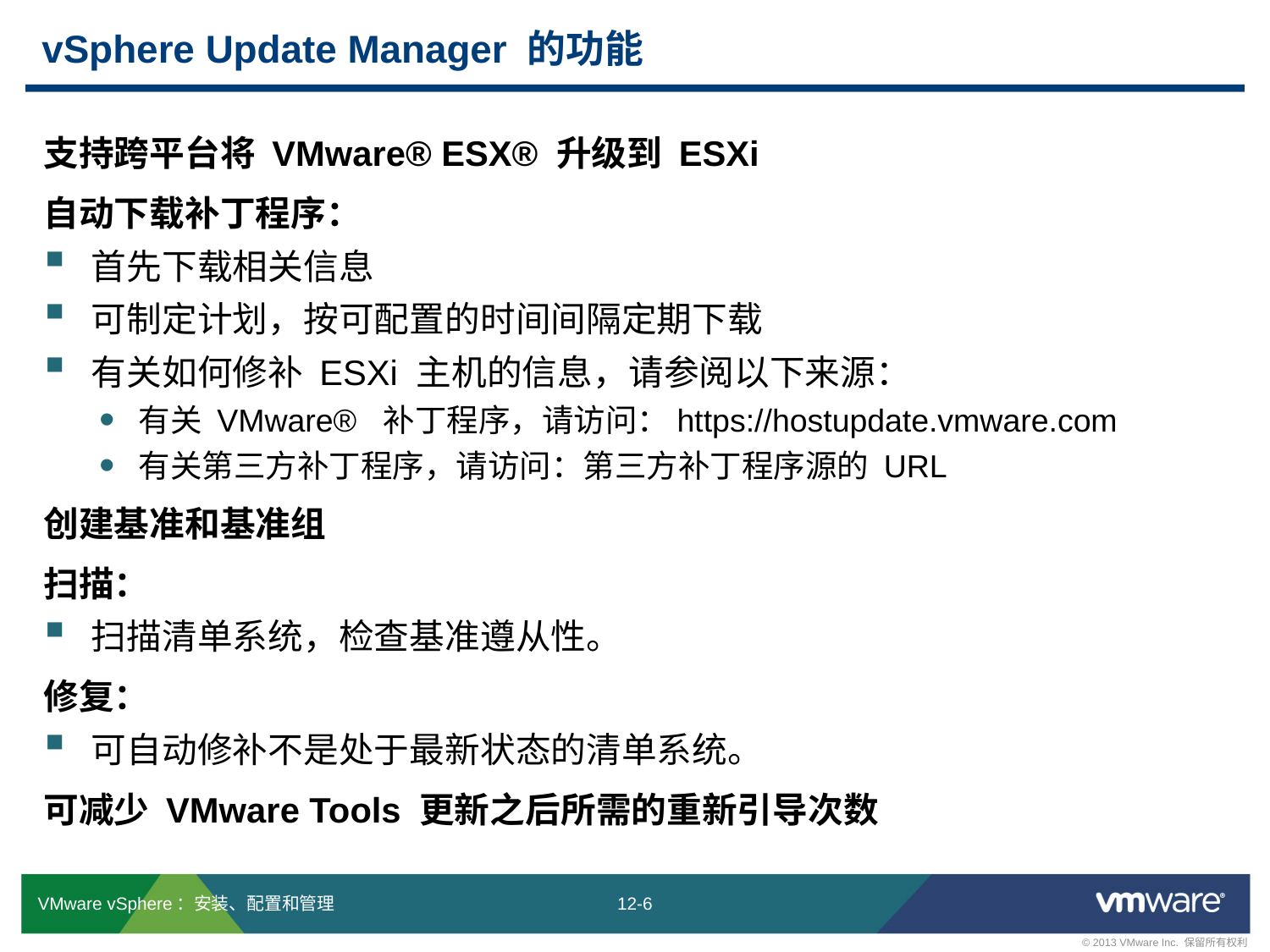

# vSphere Update Manager 的功能
支持跨平台将 VMware® ESX® 升级到 ESXi
自动下载补丁程序：
首先下载相关信息
可制定计划，按可配置的时间间隔定期下载
有关如何修补 ESXi 主机的信息，请参阅以下来源：
有关 VMware® 补丁程序，请访问：https://hostupdate.vmware.com
有关第三方补丁程序，请访问：第三方补丁程序源的 URL
创建基准和基准组
扫描：
扫描清单系统，检查基准遵从性。
修复：
可自动修补不是处于最新状态的清单系统。
可减少 VMware Tools 更新之后所需的重新引导次数